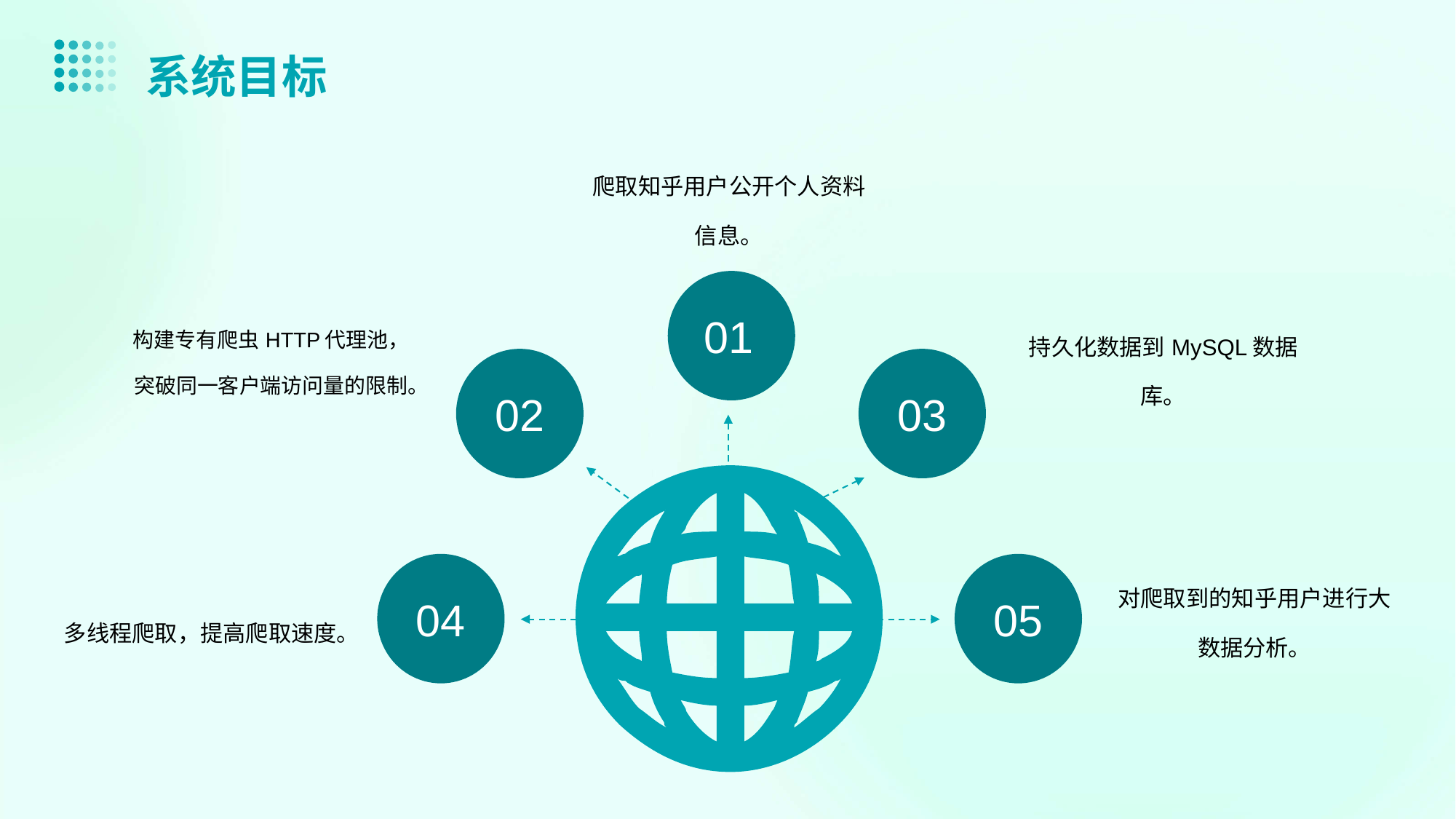

系统目标

爬取知乎用户公开个人资料信息。

构建专有爬虫HTTP代理池，突破同一客户端访问量的限制。
持久化数据到MySQL数据库。
01

02
03

对爬取到的知乎用户进行大数据分析。
多线程爬取，提高爬取速度。

04
05